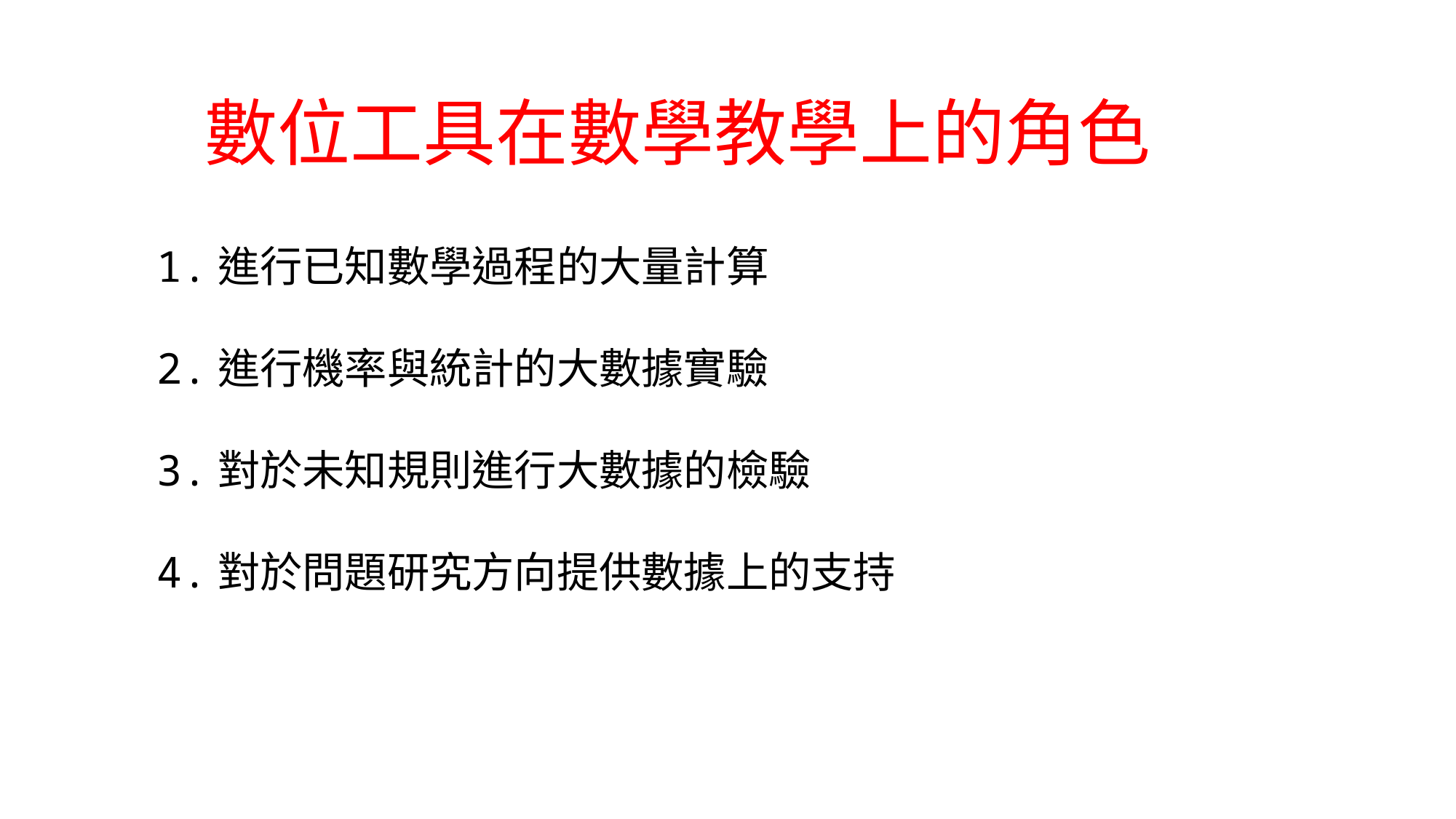

數位工具在數學教學上的角色
1.進行已知數學過程的大量計算

2.進行機率與統計的大數據實驗

3.對於未知規則進行大數據的檢驗

4.對於問題研究方向提供數據上的支持